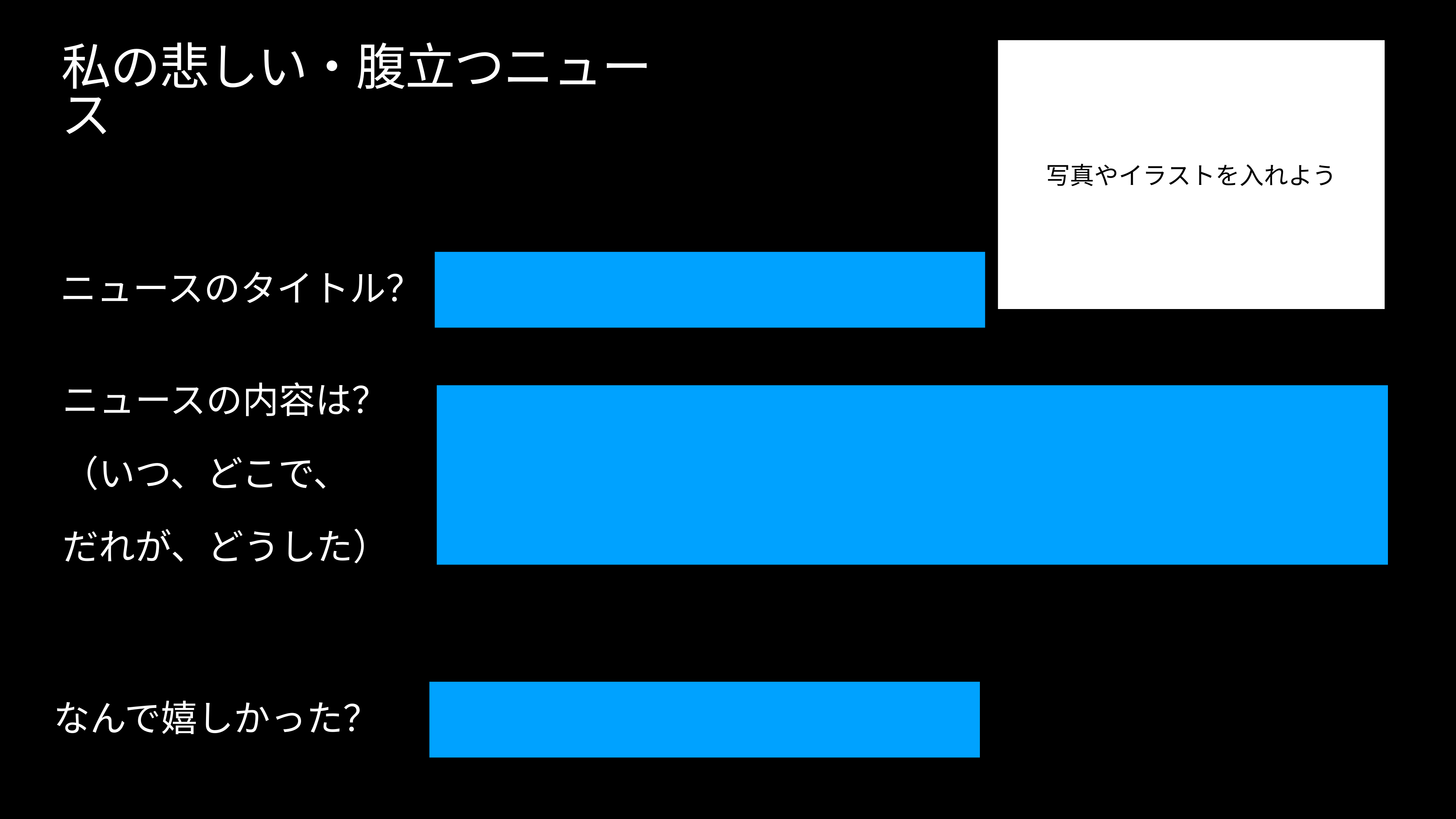

写真やイラストを入れよう
# 私の悲しい・腹立つニュース

ニュースのタイトル？
ニュースの内容は？
（いつ、どこで、
だれが、どうした）

なんで嬉しかった？